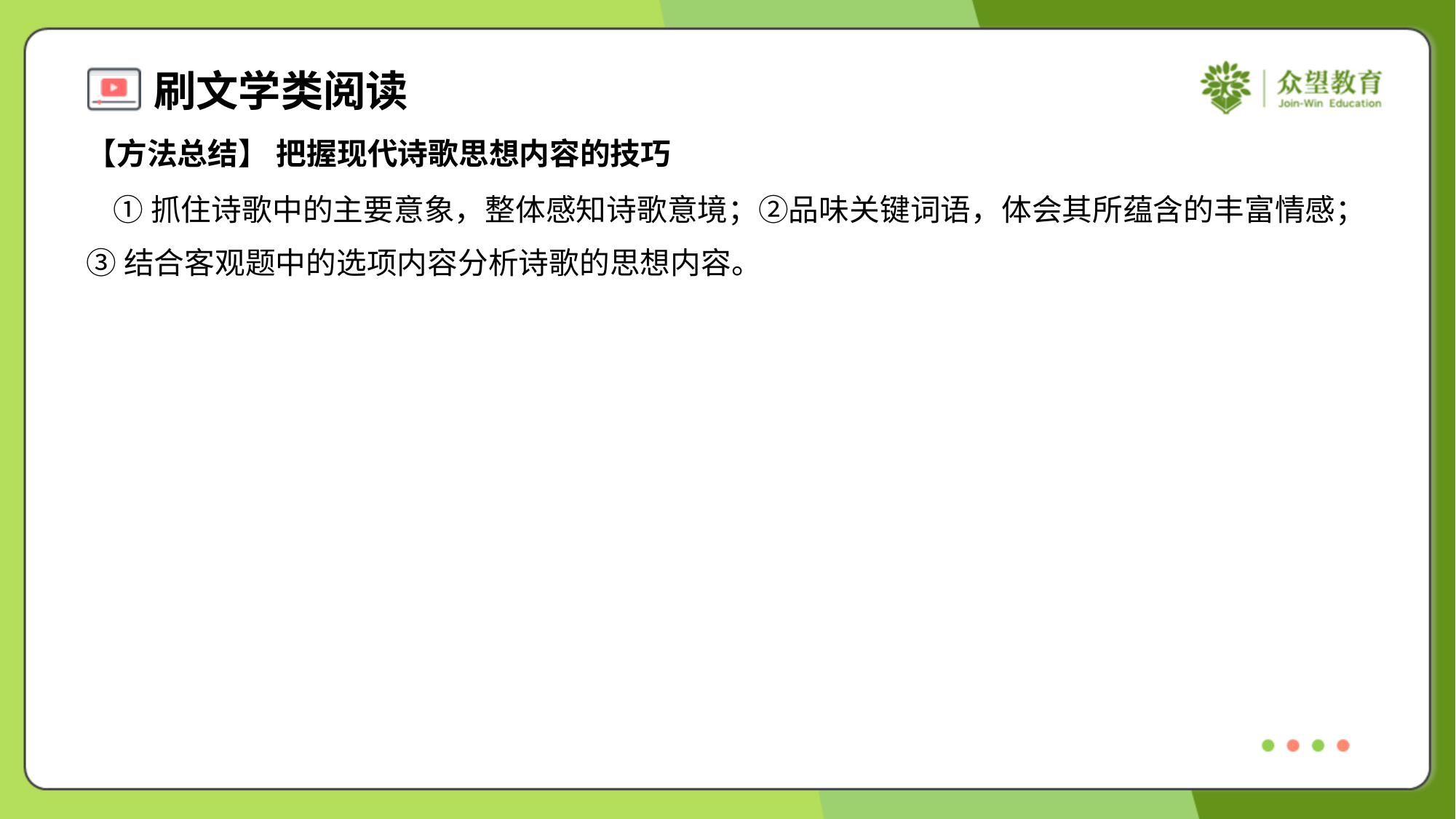

【方法总结】 把握现代诗歌思想内容的技巧
    ①抓住诗歌中的主要意象，整体感知诗歌意境；②品味关键词语，体会其所蕴含的丰富情感；
③结合客观题中的选项内容分析诗歌的思想内容。